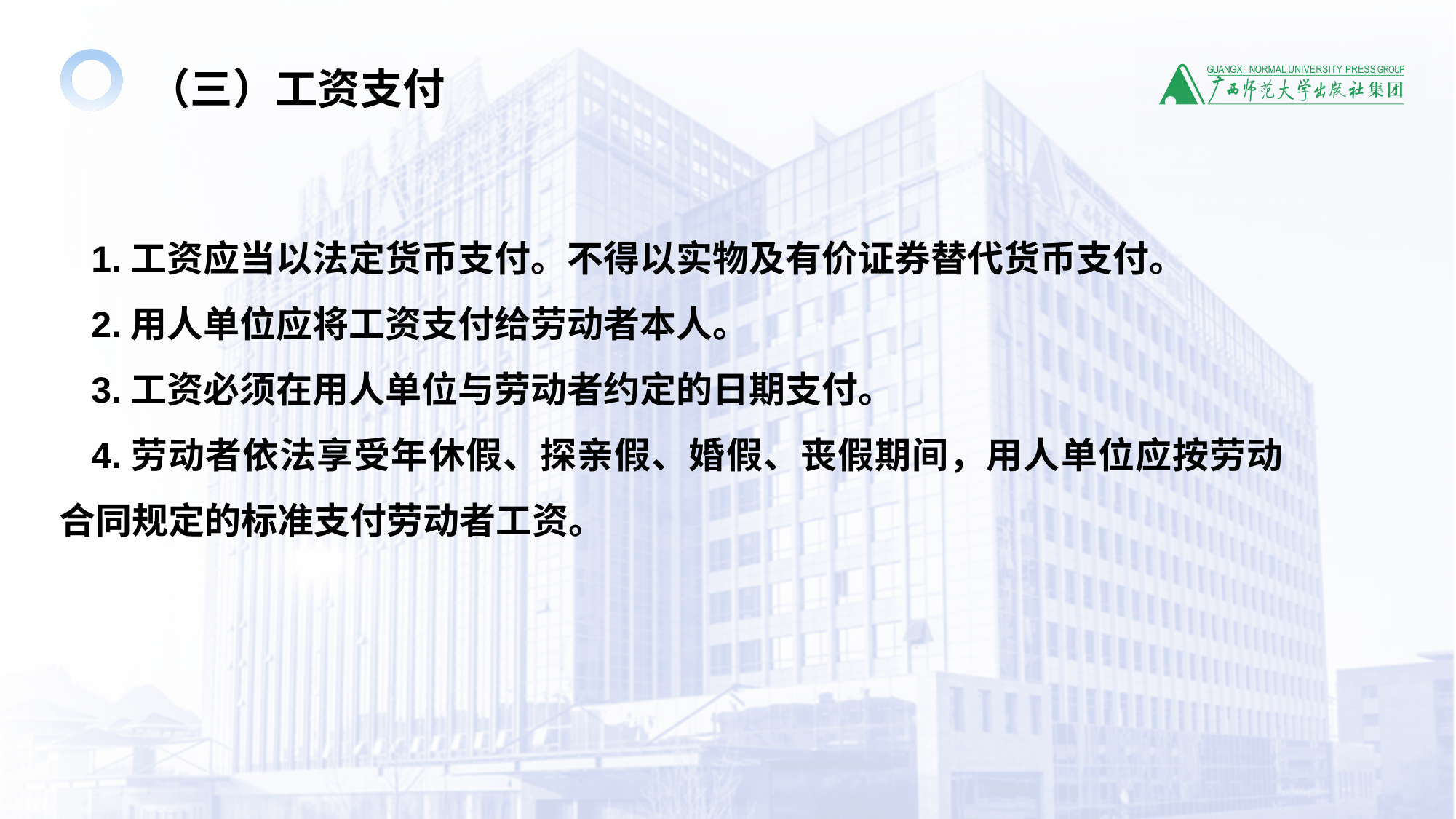

（三）工资支付

1.工资应当以法定货币支付。不得以实物及有价证券替代货币支付。
2.用人单位应将工资支付给劳动者本人。
3.工资必须在用人单位与劳动者约定的日期支付。
4.劳动者依法享受年休假、探亲假、婚假、丧假期间，用人单位应按劳动合同规定的标准支付劳动者工资。